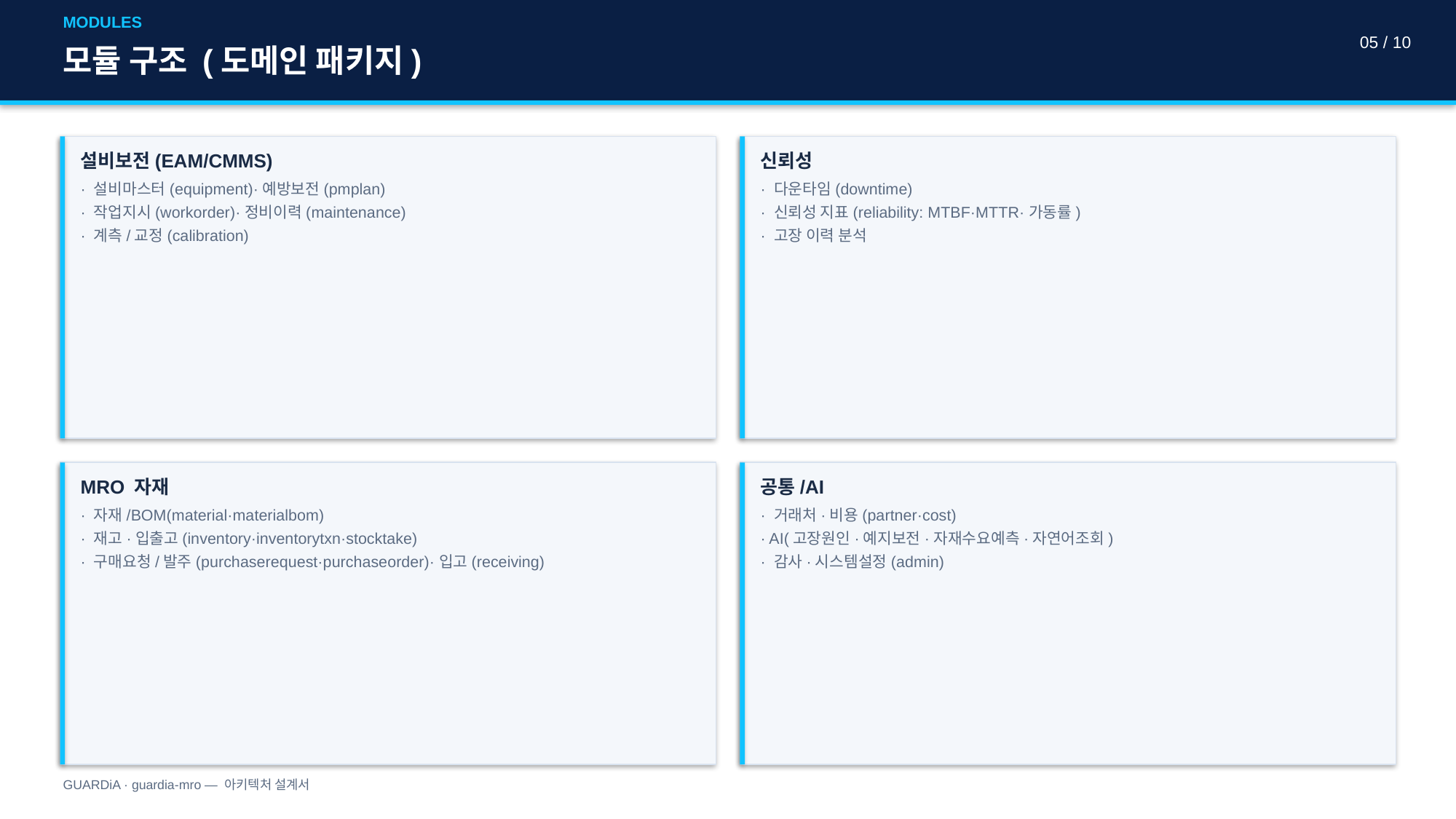

MODULES
05 / 10
모듈 구조 (도메인 패키지)

설비보전(EAM/CMMS)
· 설비마스터(equipment)·예방보전(pmplan)
· 작업지시(workorder)·정비이력(maintenance)
· 계측/교정(calibration)
신뢰성
· 다운타임(downtime)
· 신뢰성 지표(reliability: MTBF·MTTR·가동률)
· 고장 이력 분석

MRO 자재
· 자재/BOM(material·materialbom)
· 재고·입출고(inventory·inventorytxn·stocktake)
· 구매요청/발주(purchaserequest·purchaseorder)·입고(receiving)
공통/AI
· 거래처·비용(partner·cost)
· AI(고장원인·예지보전·자재수요예측·자연어조회)
· 감사·시스템설정(admin)
GUARDiA · guardia-mro — 아키텍처 설계서